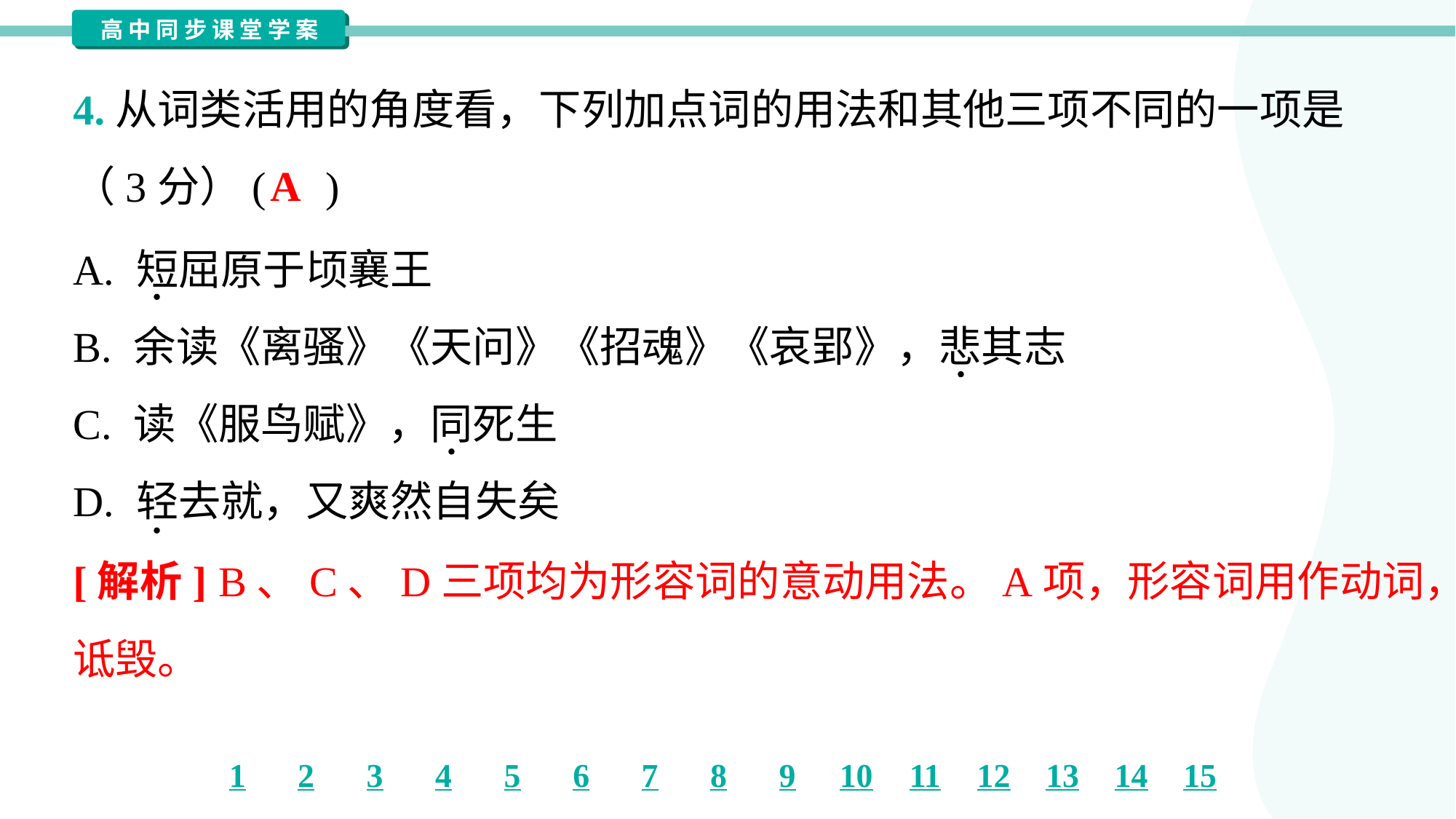

4.从词类活用的角度看，下列加点词的用法和其他三项不同的一项是
（3分）(     )
A
A. 短屈原于顷襄王
B. 余读《离骚》《天问》《招魂》《哀郢》，悲其志
C. 读《服鸟赋》，同死生
D. 轻去就，又爽然自失矣

[解析] B、C、D三项均为形容词的意动用法。A项，形容词用作动词，
诋毁。